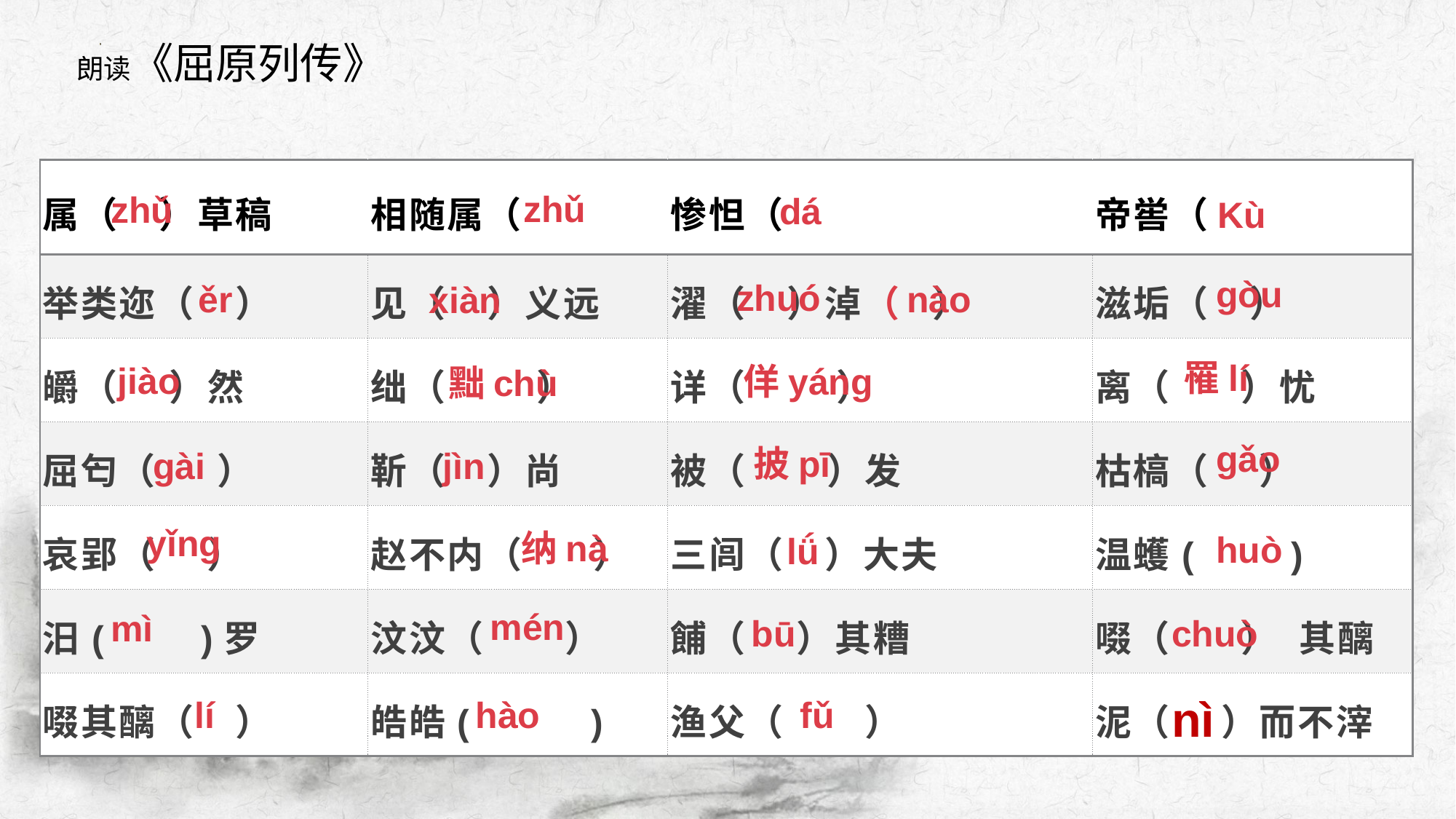

朗读《屈原列传》
| 属（ ）草稿 | 相随属（( ）) | 惨怛（（ ） | 帝喾（ ） |
| --- | --- | --- | --- |
| 举类迩（ ） | 见（ ）义远 | 濯（ ）淖（ ） | 滋垢（ ） |
| 皭（ ）然 | 绌（ ） | 详（ ） | 离（ ）忧 |
| 屈匄（ ） | 靳（ ）尚 | 被（ ）发 | 枯槁（ ） |
| 哀郢（ ） | 赵不内（ ） | 三闾（ ）大夫 | 温蠖( ) |
| 汨( )罗 | 汶汶（  ） | 餔（ ）其糟 | 啜（ ） 其醨 |
| 啜其醨（ ） | 皓皓( ) | 渔父（  ） | 泥（ ）而不滓 |
zhǔ
zhǔ
dá
Kù
gòu
zhuó
ěr
nào
xiàn
罹lí
jiào
佯yáng
黜chù
gǎo
披pī
gài
jìn
yǐng
纳nà
huò
lǘ
mén
mì
bū
chuò
nì
lí
hào
fǔ